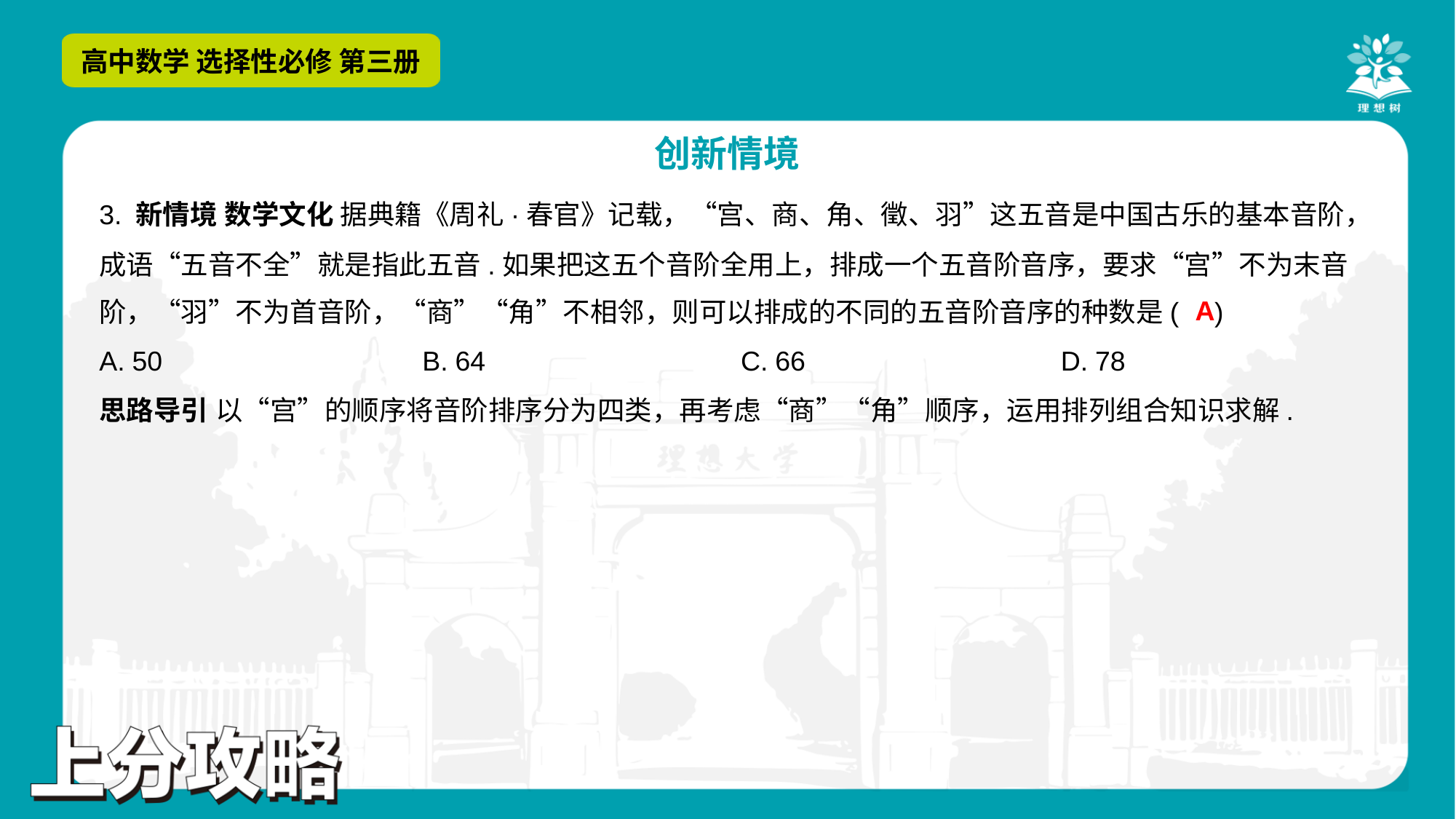

3. 新情境 数学文化 据典籍《周礼·春官》记载，“宫、商、角、徵、羽”这五音是中国古乐的基本音阶，
成语“五音不全”就是指此五音.如果把这五个音阶全用上，排成一个五音阶音序，要求“宫”不为末音
阶，“羽”不为首音阶，“商”“角”不相邻，则可以排成的不同的五音阶音序的种数是(     )
A
A. 50	B. 64	C. 66	D. 78
思路导引 以“宫”的顺序将音阶排序分为四类，再考虑“商”“角”顺序，运用排列组合知识求解.